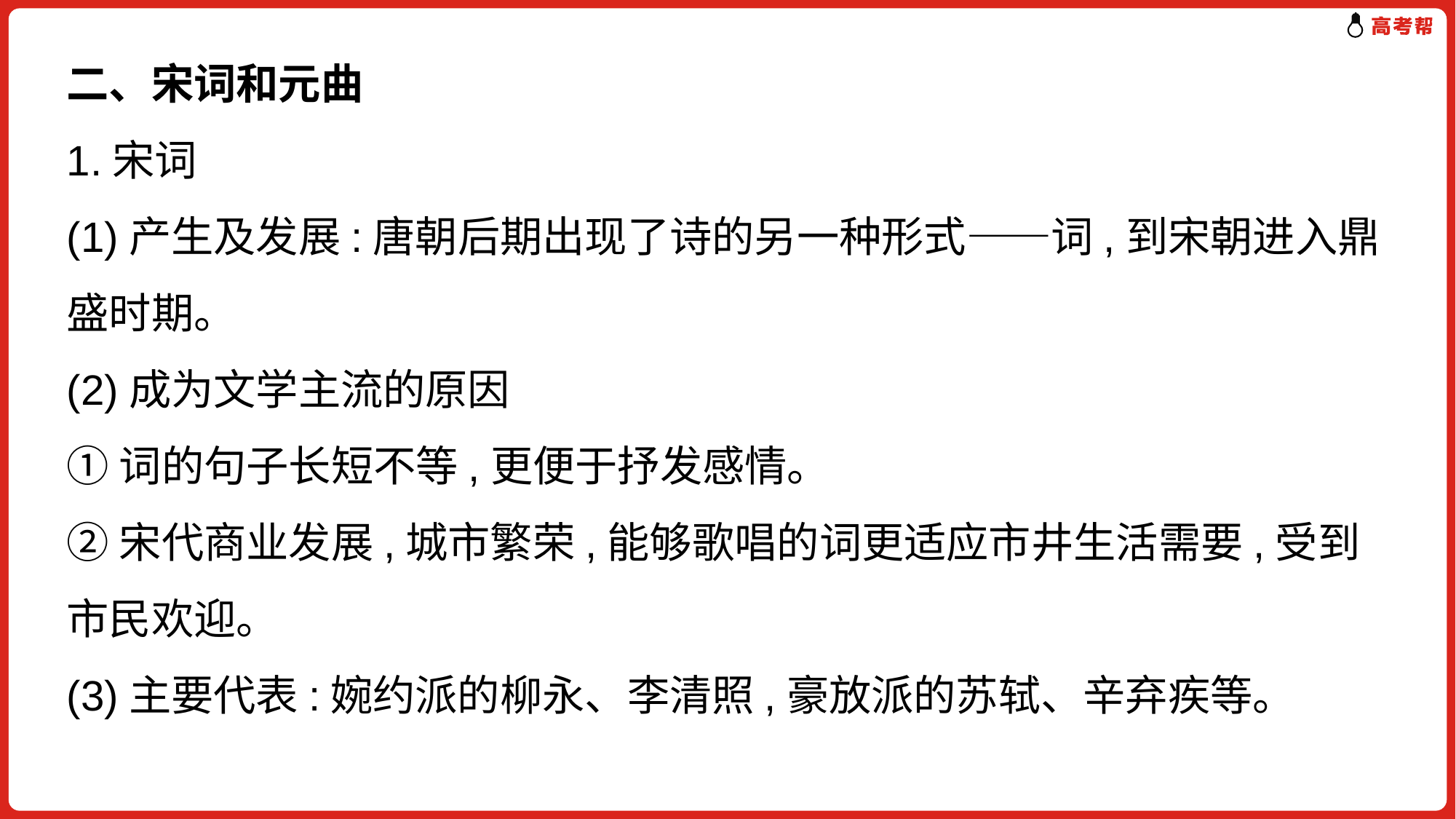

二、宋词和元曲
1.宋词
(1)产生及发展:唐朝后期出现了诗的另一种形式——词,到宋朝进入鼎盛时期。
(2)成为文学主流的原因
①词的句子长短不等,更便于抒发感情。
②宋代商业发展,城市繁荣,能够歌唱的词更适应市井生活需要,受到市民欢迎。
(3)主要代表:婉约派的柳永、李清照,豪放派的苏轼、辛弃疾等。